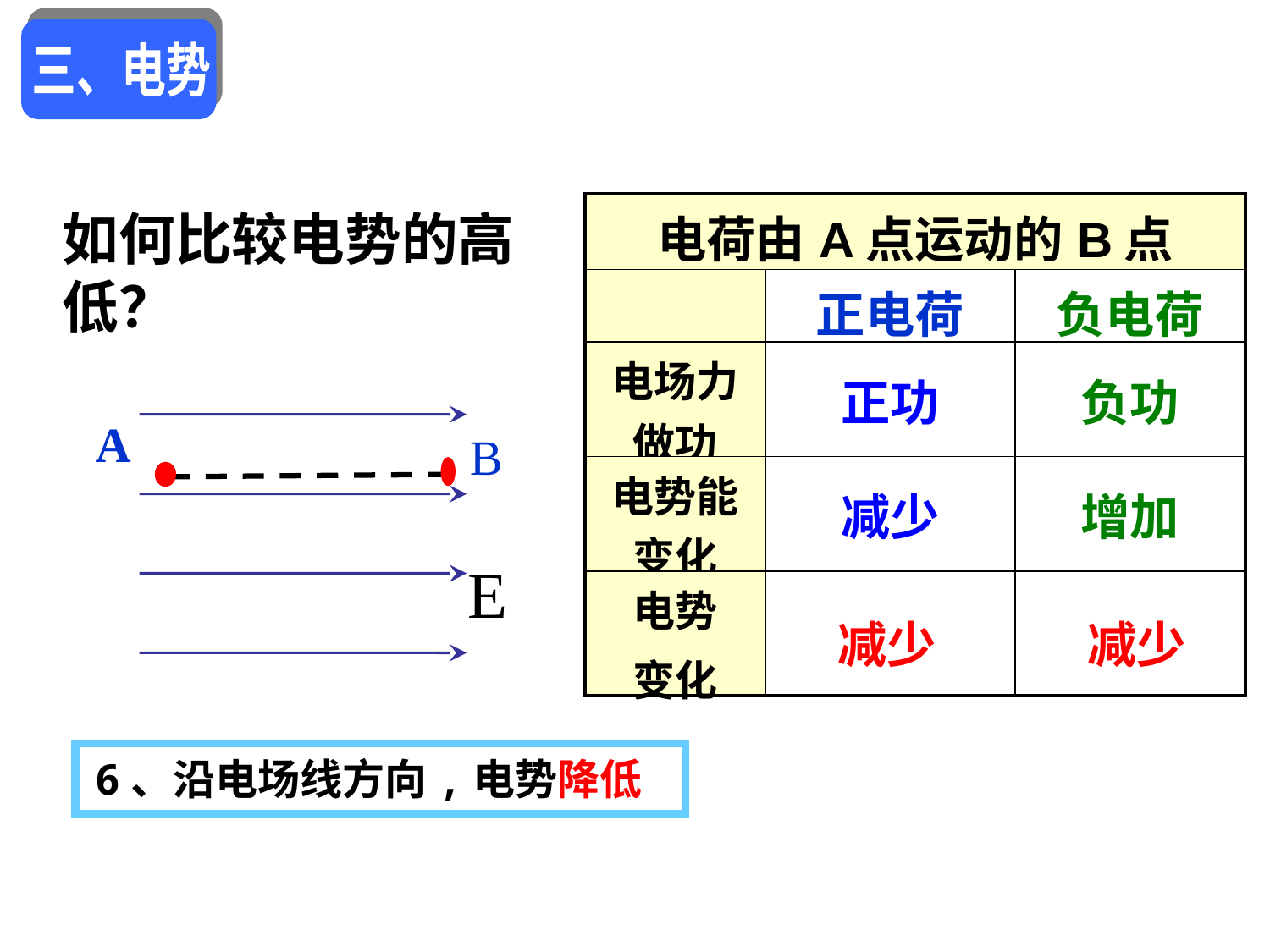

三、电势
| 电荷由A点运动的B点 |  |  |
| --- | --- | --- |
|  | 正电荷 | 负电荷 |
| 电场力做功 | 正功 | 负功 |
| 电势能变化 | 减少 | 增加 |
| 电势 变化 |  |  |
如何比较电势的高低？
A

B

E
减少
减少
6、沿电场线方向,电势降低